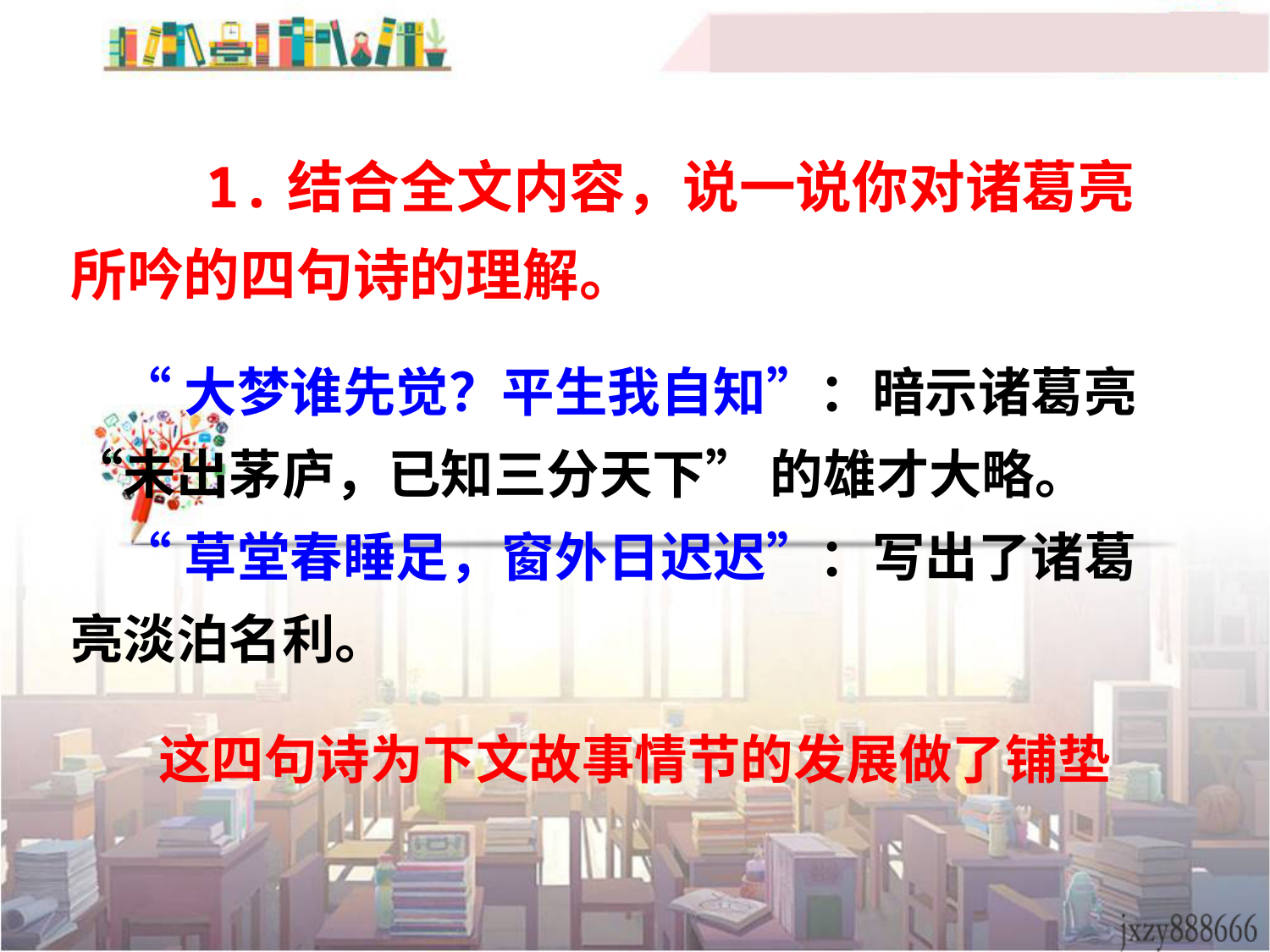

1.结合全文内容，说一说你对诸葛亮所吟的四句诗的理解。
    “大梦谁先觉？平生我自知”：暗示诸葛亮“未出茅庐，已知三分天下” 的雄才大略。
    “草堂春睡足，窗外日迟迟”：写出了诸葛亮淡泊名利。
这四句诗为下文故事情节的发展做了铺垫